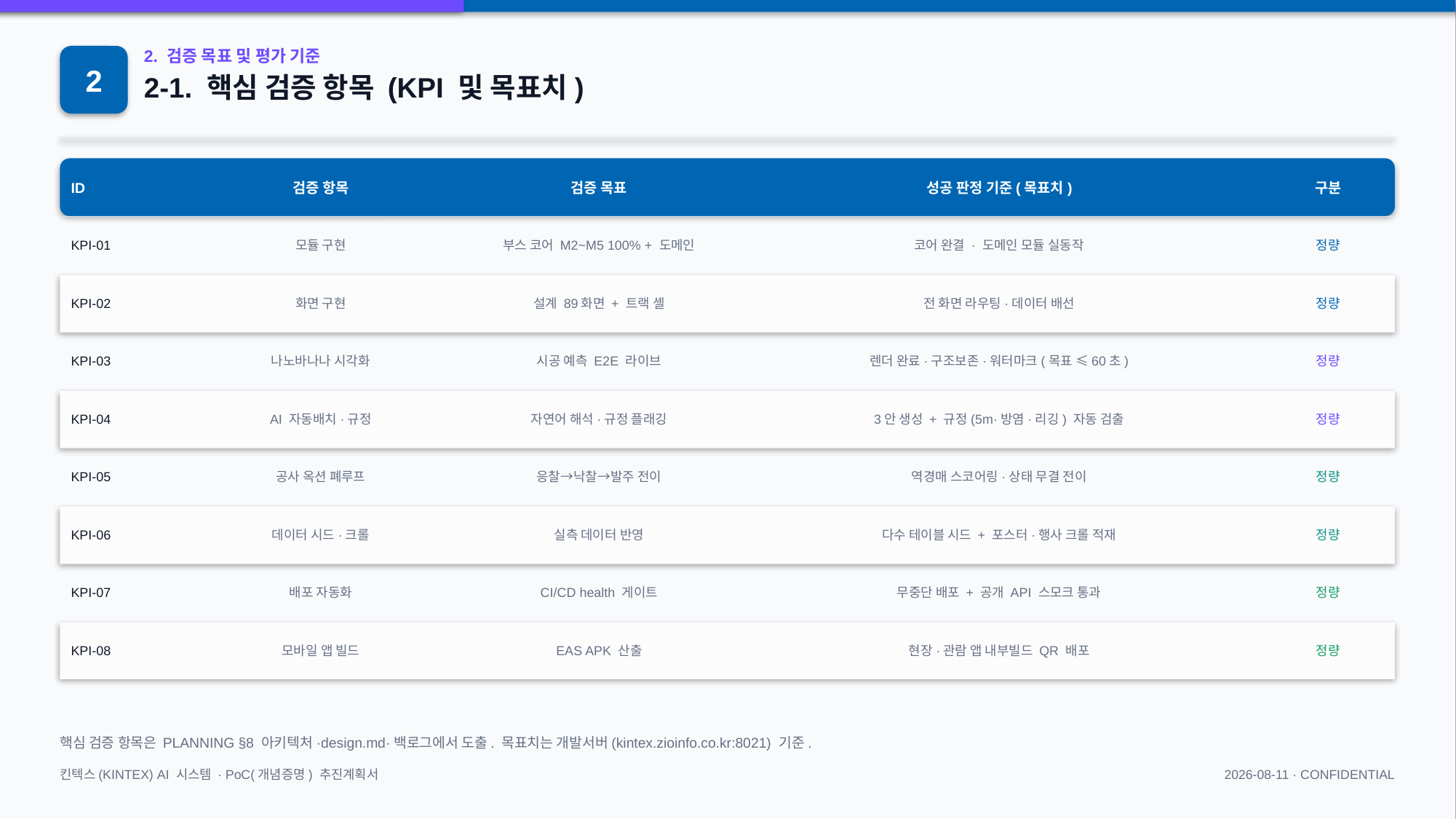

2
2. 검증 목표 및 평가 기준
2-1. 핵심 검증 항목 (KPI 및 목표치)

ID
검증 항목
검증 목표
성공 판정 기준(목표치)
구분

KPI-01
모듈 구현
부스 코어 M2~M5 100% + 도메인
코어 완결 · 도메인 모듈 실동작
정량

KPI-02
화면 구현
설계 89화면 + 트랙 셸
전 화면 라우팅·데이터 배선
정량

KPI-03
나노바나나 시각화
시공 예측 E2E 라이브
렌더 완료·구조보존·워터마크(목표 ≤60초)
정량

KPI-04
AI 자동배치·규정
자연어 해석·규정 플래깅
3안 생성 + 규정(5m·방염·리깅) 자동 검출
정량

KPI-05
공사 옥션 폐루프
응찰→낙찰→발주 전이
역경매 스코어링·상태 무결 전이
정량

KPI-06
데이터 시드·크롤
실측 데이터 반영
다수 테이블 시드 + 포스터·행사 크롤 적재
정량

KPI-07
배포 자동화
CI/CD health 게이트
무중단 배포 + 공개 API 스모크 통과
정량

KPI-08
모바일 앱 빌드
EAS APK 산출
현장·관람 앱 내부빌드 QR 배포
정량
핵심 검증 항목은 PLANNING §8 아키텍처·design.md·백로그에서 도출. 목표치는 개발서버(kintex.zioinfo.co.kr:8021) 기준.